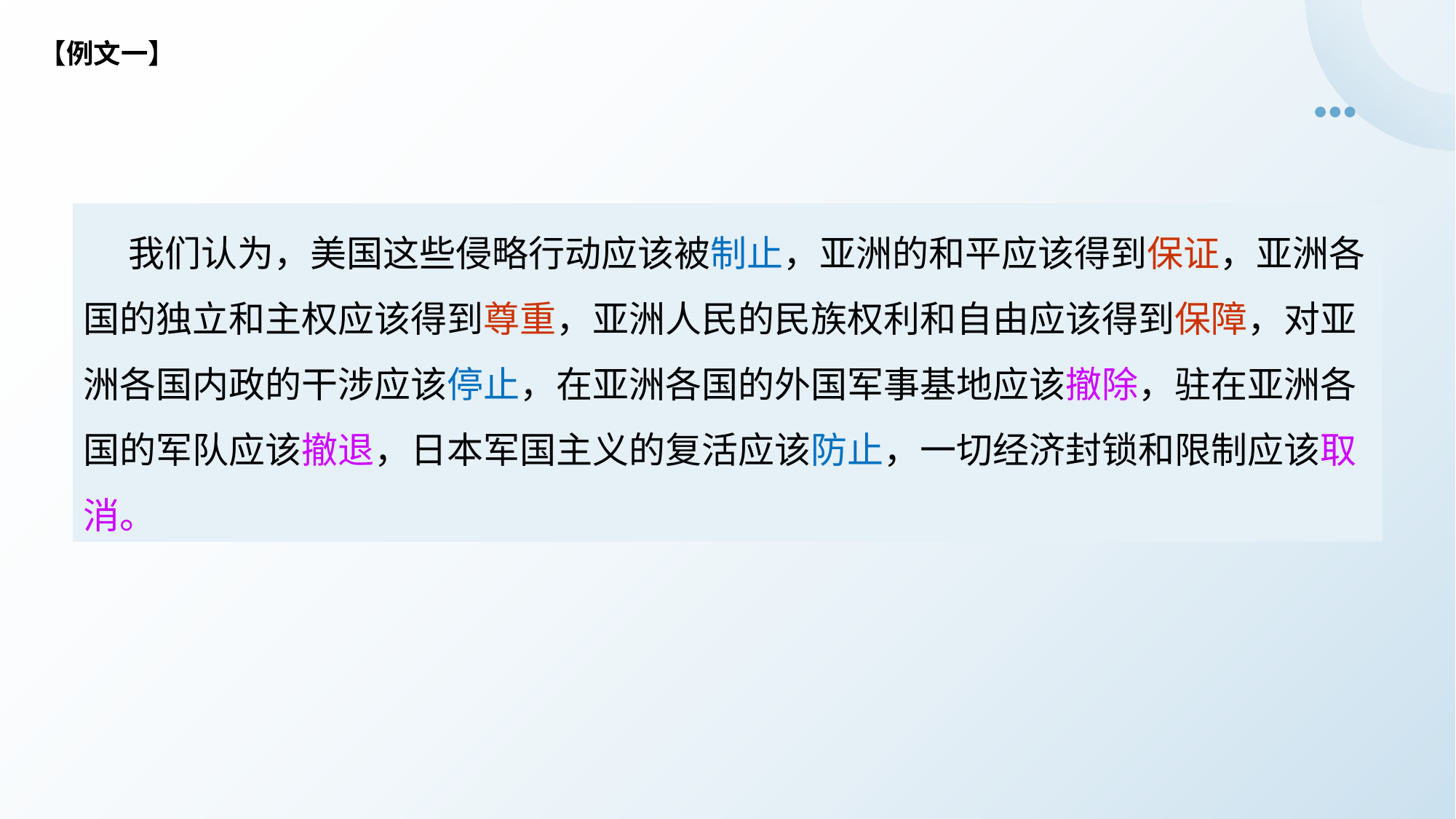

【例文一】
     我们认为，美国这些侵略行动应该被制止，亚洲的和平应该得到保证，亚洲各国的独立和主权应该得到尊重，亚洲人民的民族权利和自由应该得到保障，对亚洲各国内政的干涉应该停止，在亚洲各国的外国军事基地应该撤除，驻在亚洲各国的军队应该撤退，日本军国主义的复活应该防止，一切经济封锁和限制应该取消。